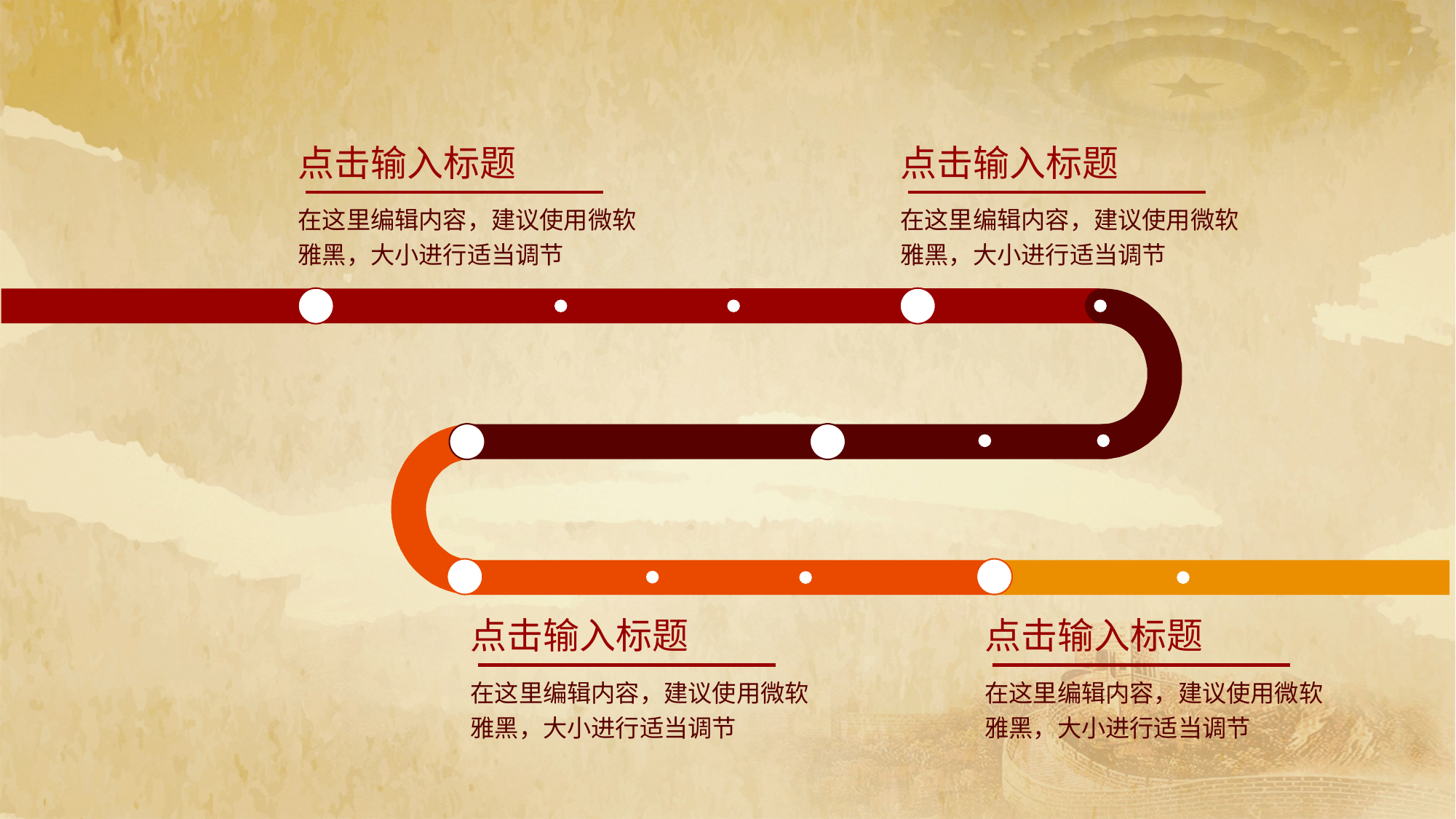

点击输入标题
在这里编辑内容，建议使用微软雅黑，大小进行适当调节
点击输入标题
在这里编辑内容，建议使用微软雅黑，大小进行适当调节

点击输入标题
在这里编辑内容，建议使用微软雅黑，大小进行适当调节
点击输入标题
在这里编辑内容，建议使用微软雅黑，大小进行适当调节